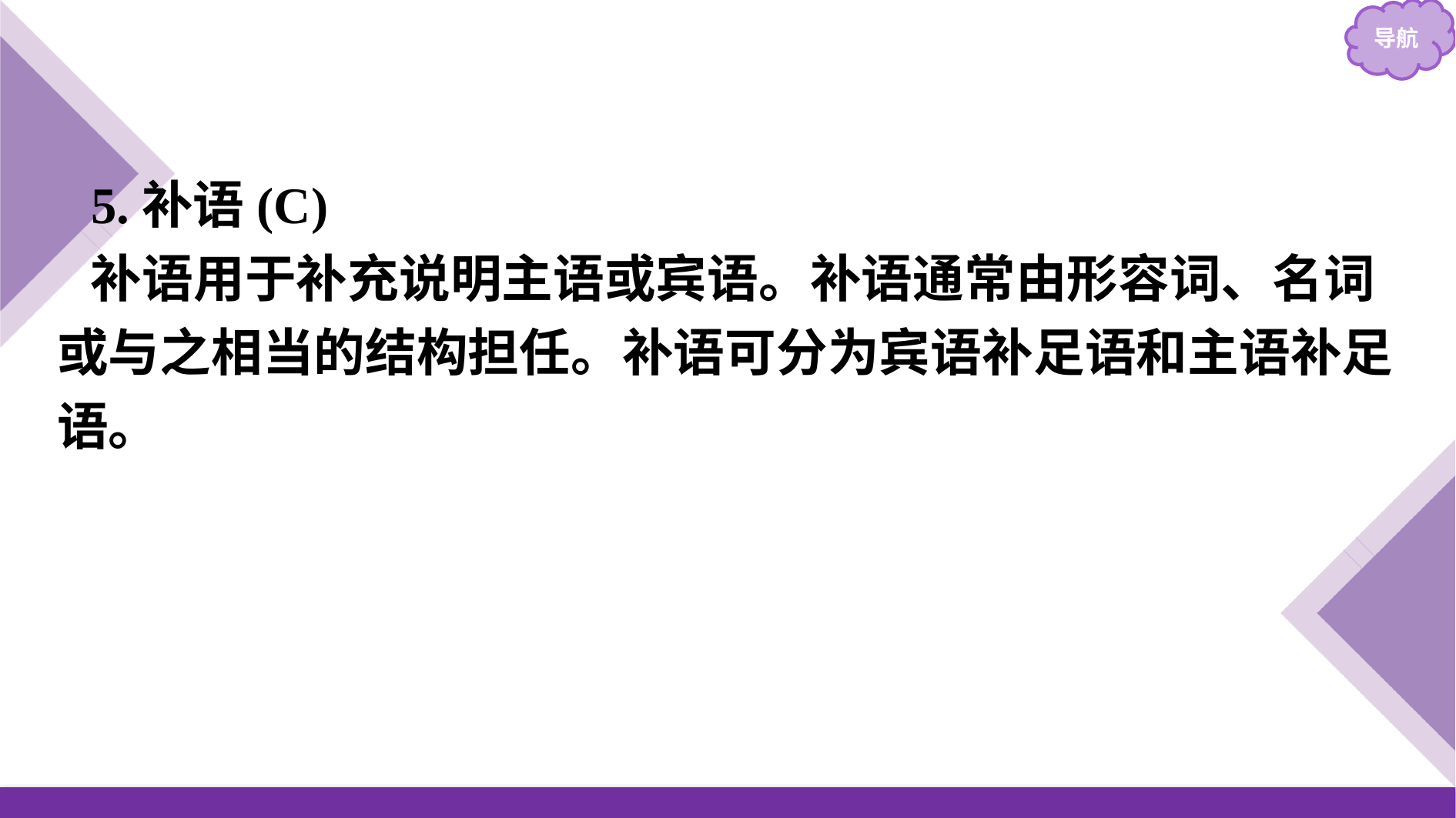

5.补语(C)
补语用于补充说明主语或宾语。补语通常由形容词、名词或与之相当的结构担任。补语可分为宾语补足语和主语补足语。